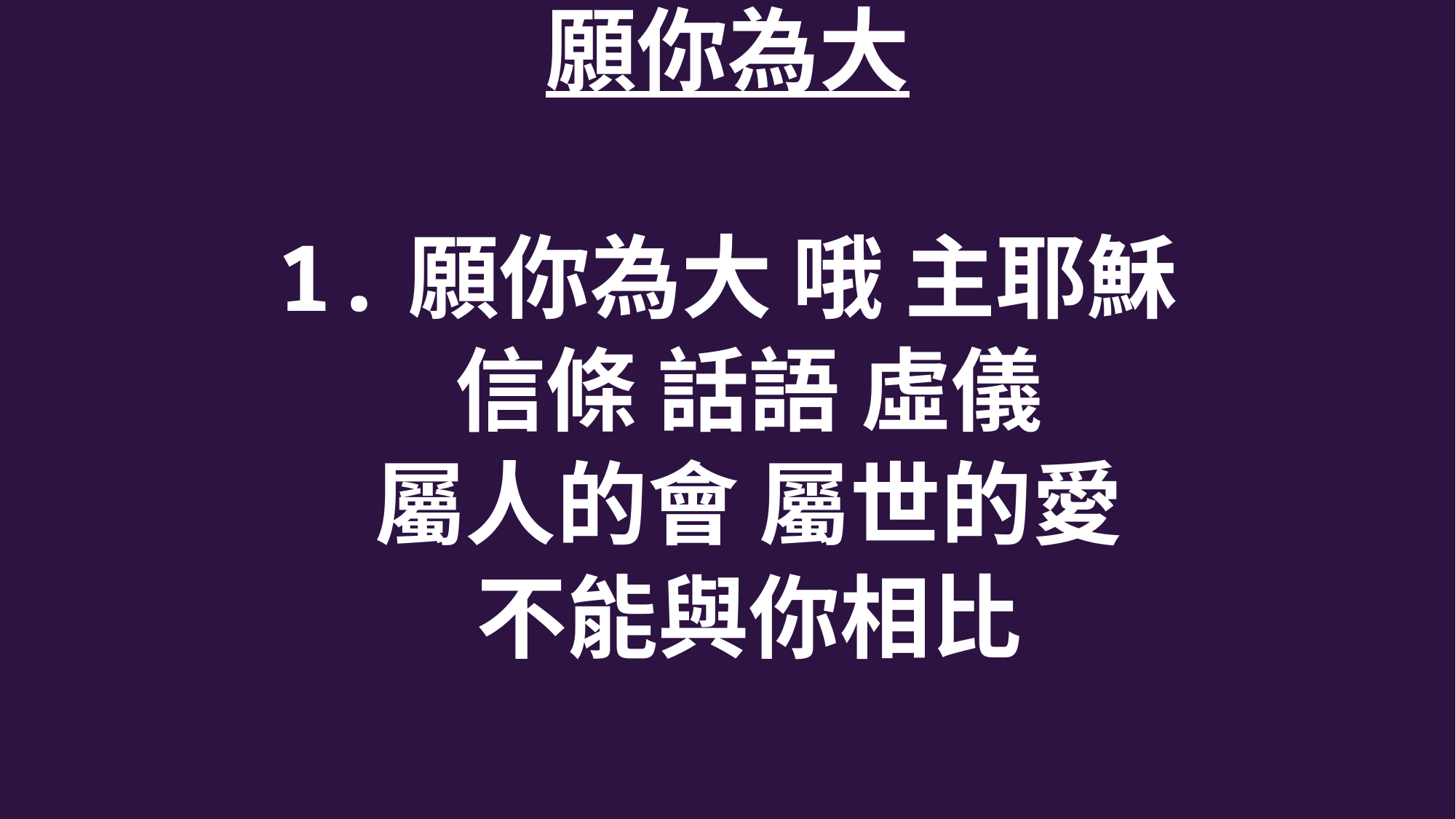

願你為大

1.願你為大 哦 主耶穌
 信條 話語 虛儀
 屬人的會 屬世的愛
 不能與你相比